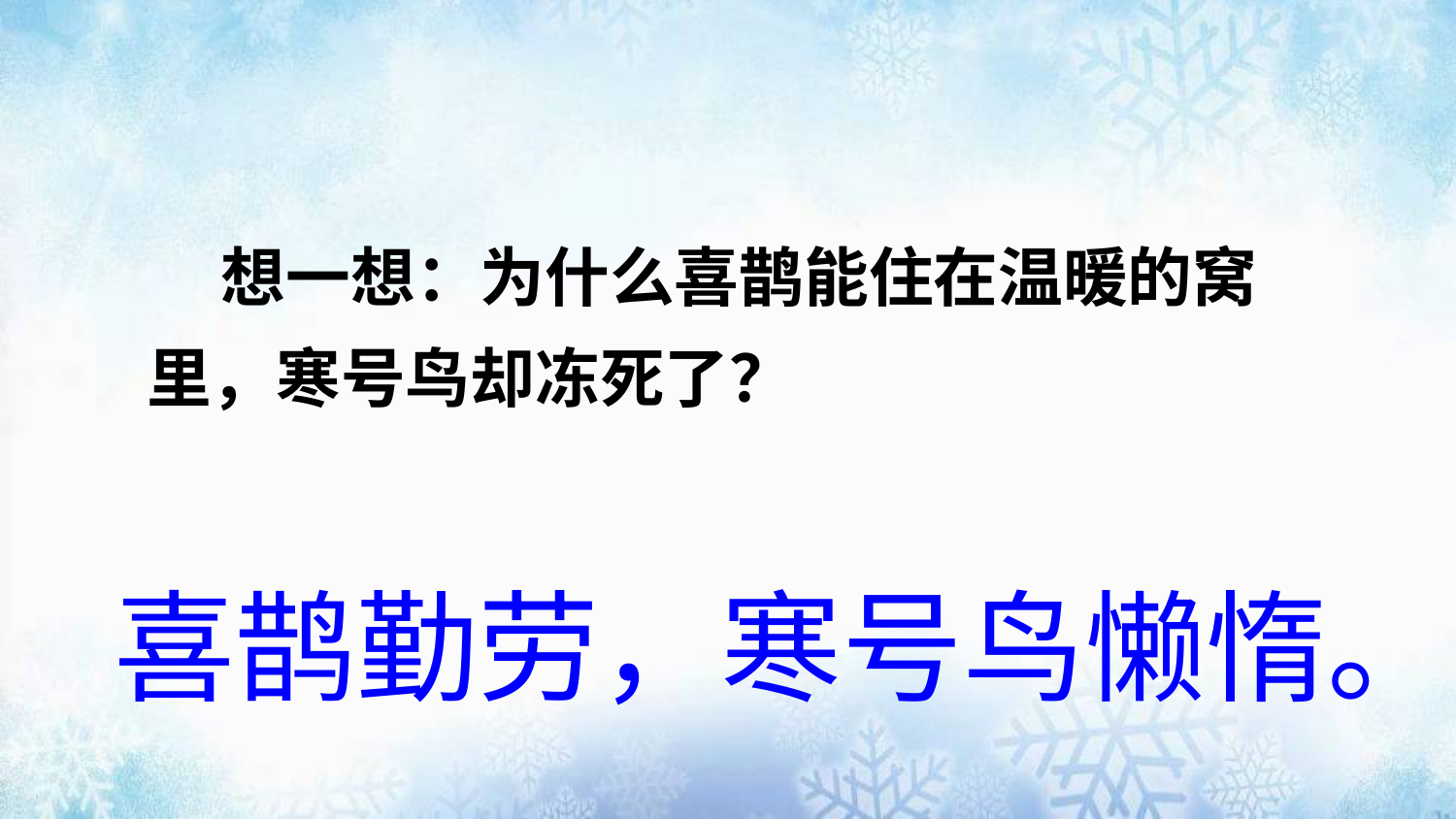

想一想：为什么喜鹊能住在温暖的窝里，寒号鸟却冻死了？
喜鹊勤劳，寒号鸟懒惰。